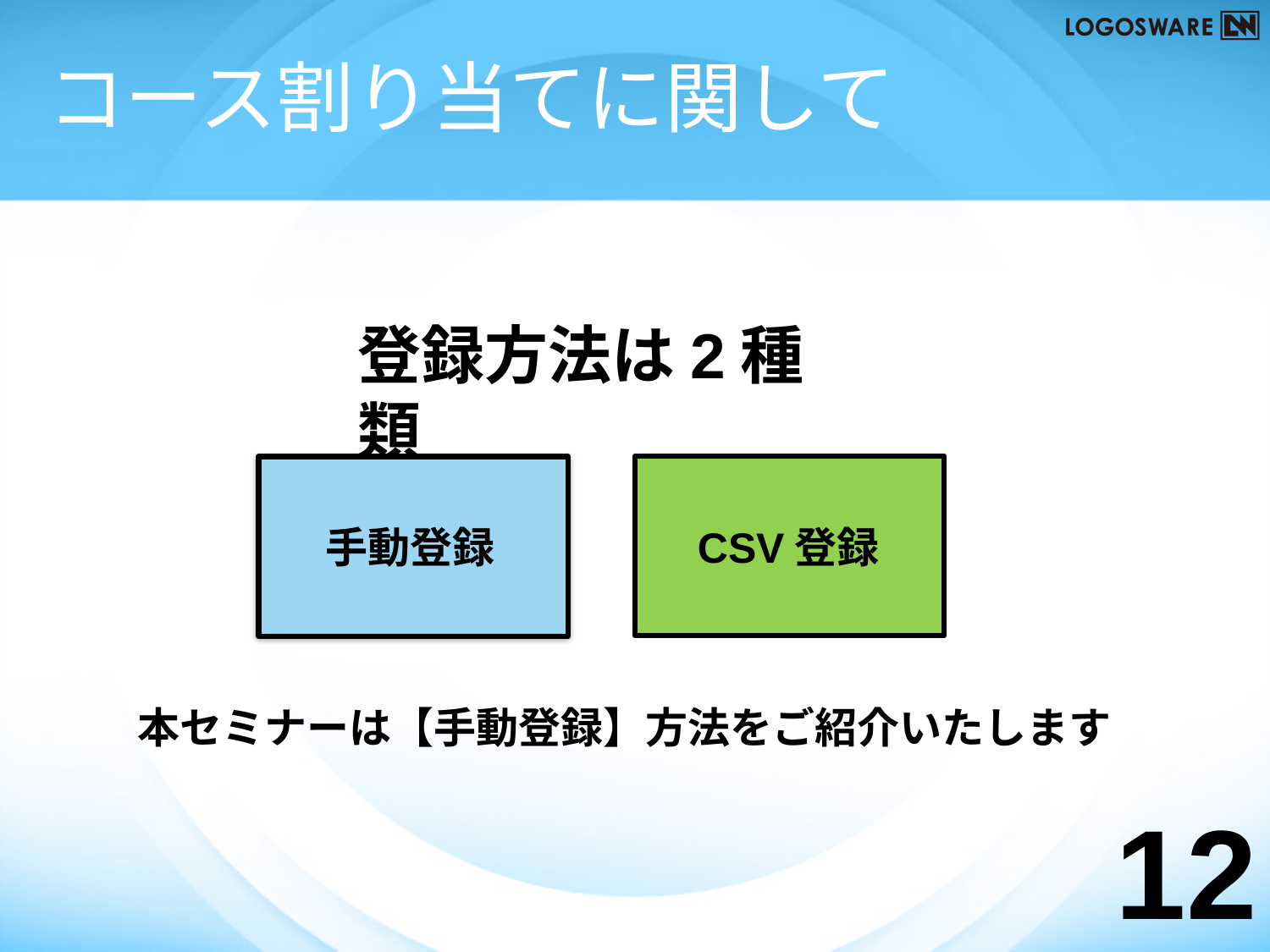

# コース割り当てに関して
登録方法は2種類

手動登録
CSV登録
本セミナーは【手動登録】方法をご紹介いたします
12